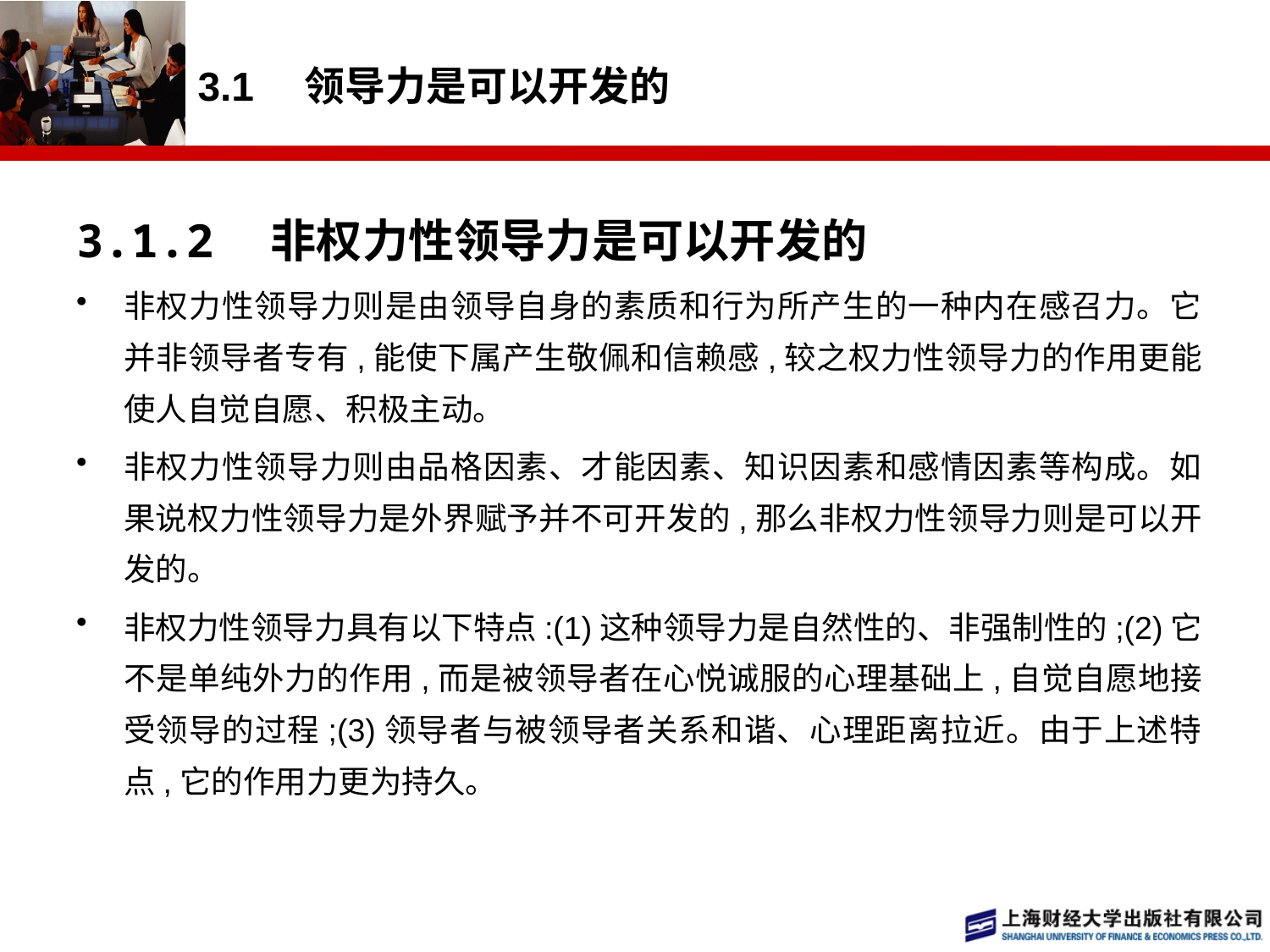

# 3.1　领导力是可以开发的
3.1.2　非权力性领导力是可以开发的
非权力性领导力则是由领导自身的素质和行为所产生的一种内在感召力。它并非领导者专有,能使下属产生敬佩和信赖感,较之权力性领导力的作用更能使人自觉自愿、积极主动。
非权力性领导力则由品格因素、才能因素、知识因素和感情因素等构成。如果说权力性领导力是外界赋予并不可开发的,那么非权力性领导力则是可以开发的。
非权力性领导力具有以下特点:(1)这种领导力是自然性的、非强制性的;(2)它不是单纯外力的作用,而是被领导者在心悦诚服的心理基础上,自觉自愿地接受领导的过程;(3)领导者与被领导者关系和谐、心理距离拉近。由于上述特点,它的作用力更为持久。